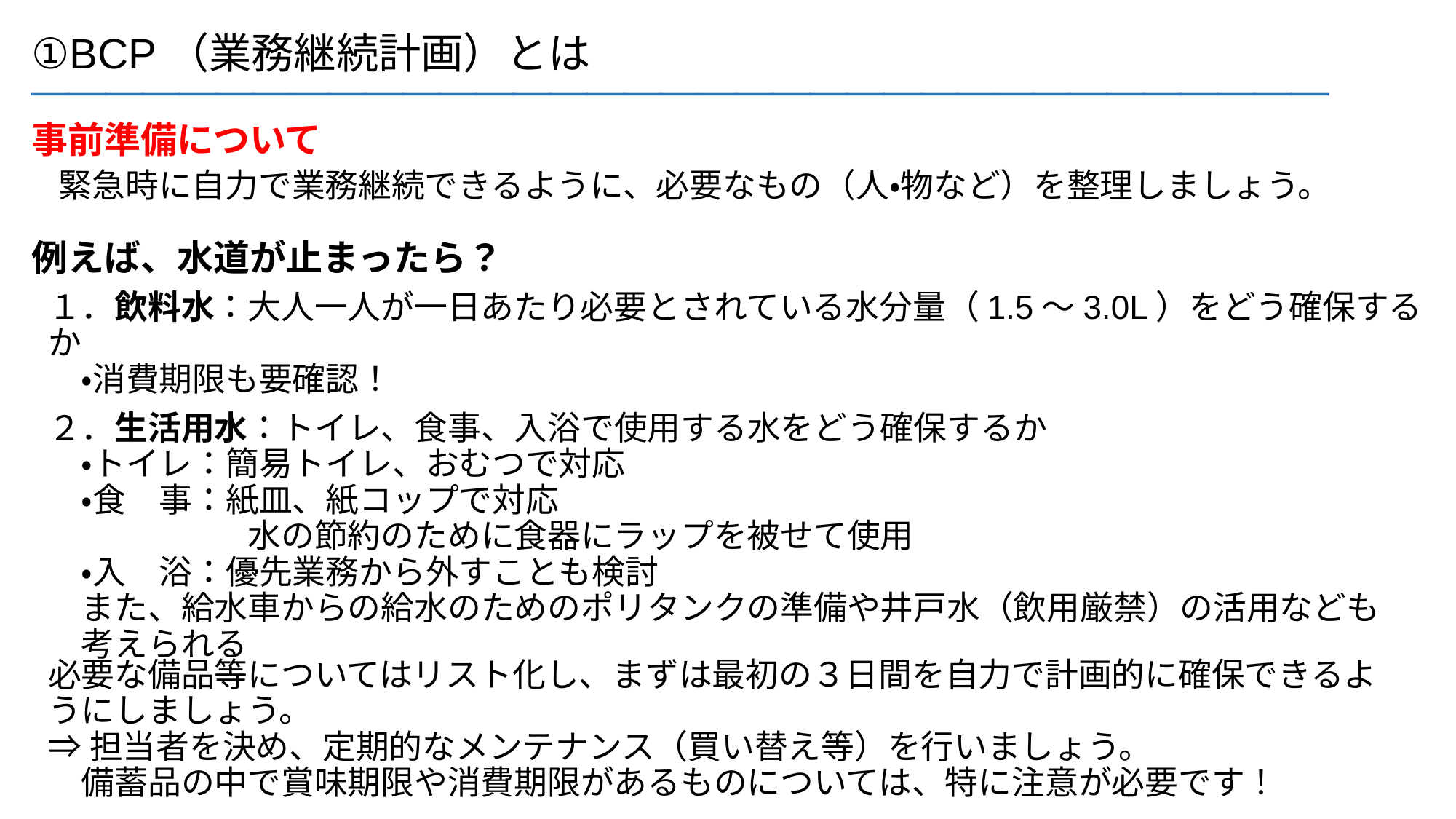

___________________________________
①BCP（業務継続計画）とは
事前準備について
緊急時に自力で業務継続できるように、必要なもの（人・物など）を整理しましょう。
例えば、水道が止まったら？
１．飲料水：大人一人が一日あたり必要とされている水分量（1.5～3.0L）をどう確保するか
　・消費期限も要確認！

２．生活用水：トイレ、食事、入浴で使用する水をどう確保するか
　・トイレ：簡易トイレ、おむつで対応
　・食　事：紙皿、紙コップで対応
　　　　　　水の節約のために食器にラップを被せて使用
　・入　浴：優先業務から外すことも検討
　また、給水車からの給水のためのポリタンクの準備や井戸水（飲用厳禁）の活用なども
　考えられる
必要な備品等についてはリスト化し、まずは最初の３日間を自力で計画的に確保できるようにしましょう。
⇒担当者を決め、定期的なメンテナンス（買い替え等）を行いましょう。
　備蓄品の中で賞味期限や消費期限があるものについては、特に注意が必要です！